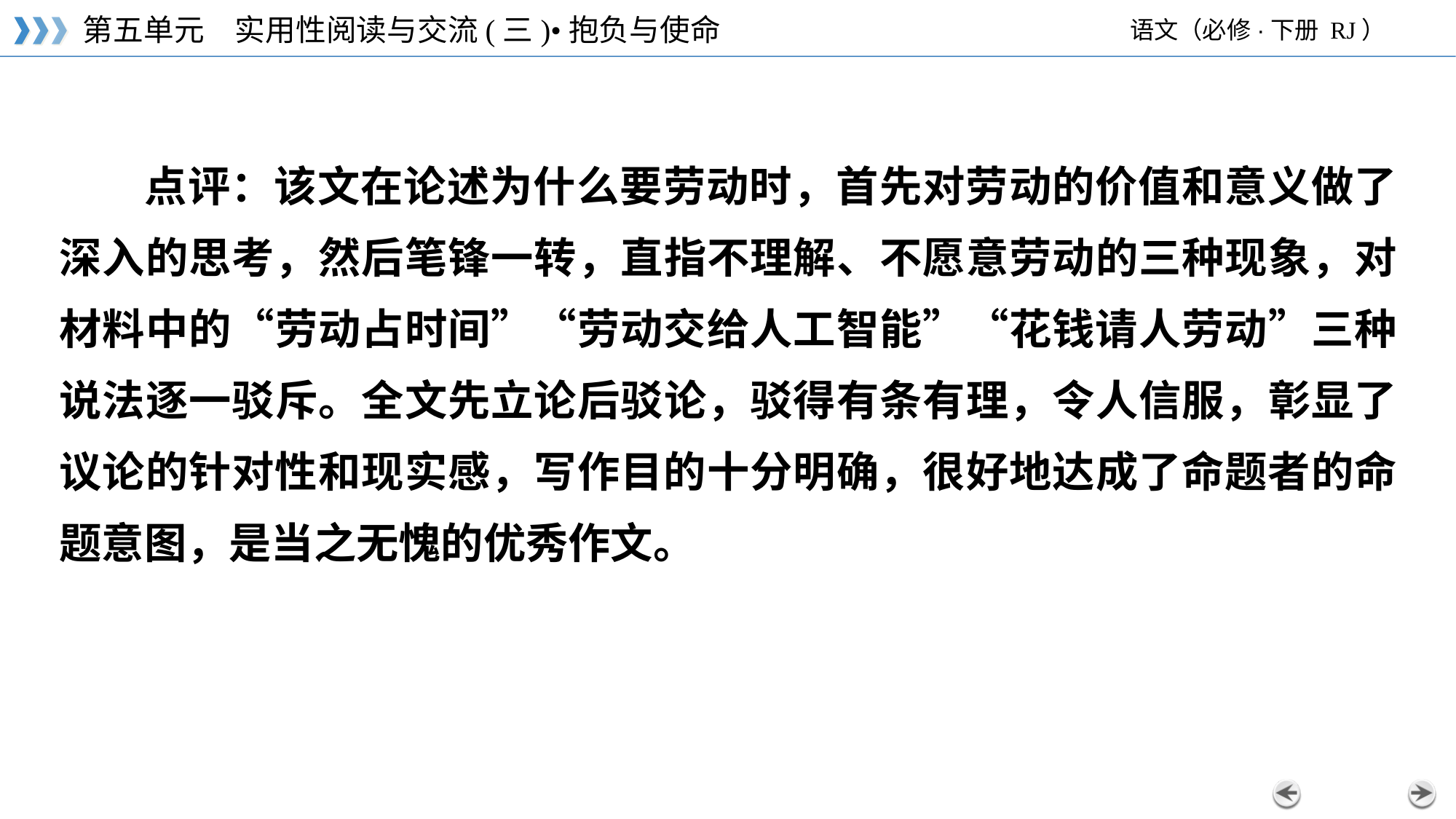

点评：该文在论述为什么要劳动时，首先对劳动的价值和意义做了深入的思考，然后笔锋一转，直指不理解、不愿意劳动的三种现象，对材料中的“劳动占时间”“劳动交给人工智能”“花钱请人劳动”三种说法逐一驳斥。全文先立论后驳论，驳得有条有理，令人信服，彰显了议论的针对性和现实感，写作目的十分明确，很好地达成了命题者的命题意图，是当之无愧的优秀作文。